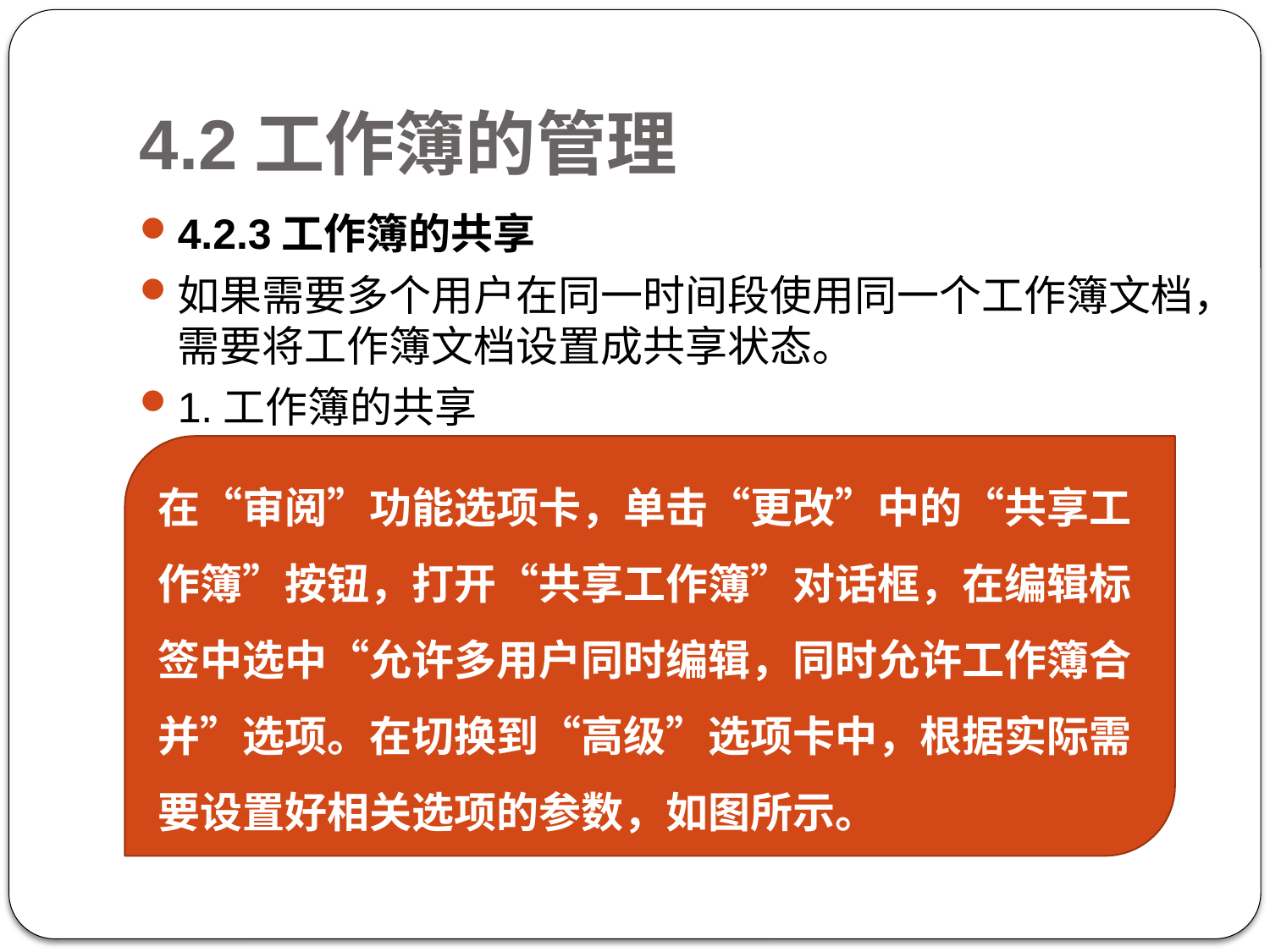

# 4.2工作簿的管理
4.2.3工作簿的共享
如果需要多个用户在同一时间段使用同一个工作簿文档，需要将工作簿文档设置成共享状态。
1.工作簿的共享
在“审阅”功能选项卡，单击“更改”中的“共享工作簿”按钮，打开“共享工作簿”对话框，在编辑标签中选中“允许多用户同时编辑，同时允许工作簿合并”选项。在切换到“高级”选项卡中，根据实际需要设置好相关选项的参数，如图所示。